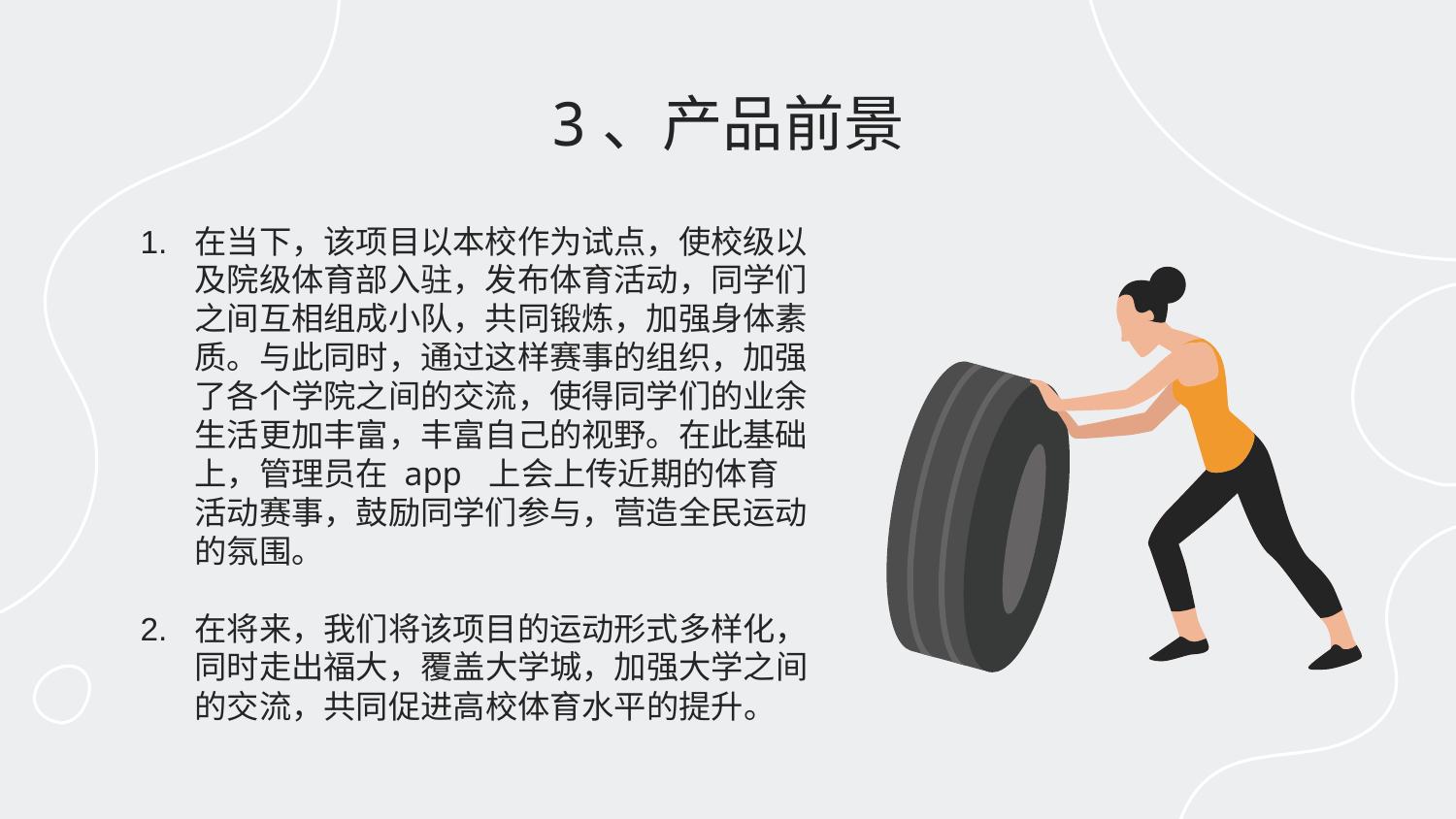

# 3、产品前景
在当下，该项目以本校作为试点，使校级以及院级体育部入驻，发布体育活动，同学们之间互相组成小队，共同锻炼，加强身体素质。与此同时，通过这样赛事的组织，加强了各个学院之间的交流，使得同学们的业余生活更加丰富，丰富自己的视野。在此基础上，管理员在 app 上会上传近期的体育活动赛事，鼓励同学们参与，营造全民运动的氛围。

在将来，我们将该项目的运动形式多样化，同时走出福大，覆盖大学城，加强大学之间的交流，共同促进高校体育水平的提升。